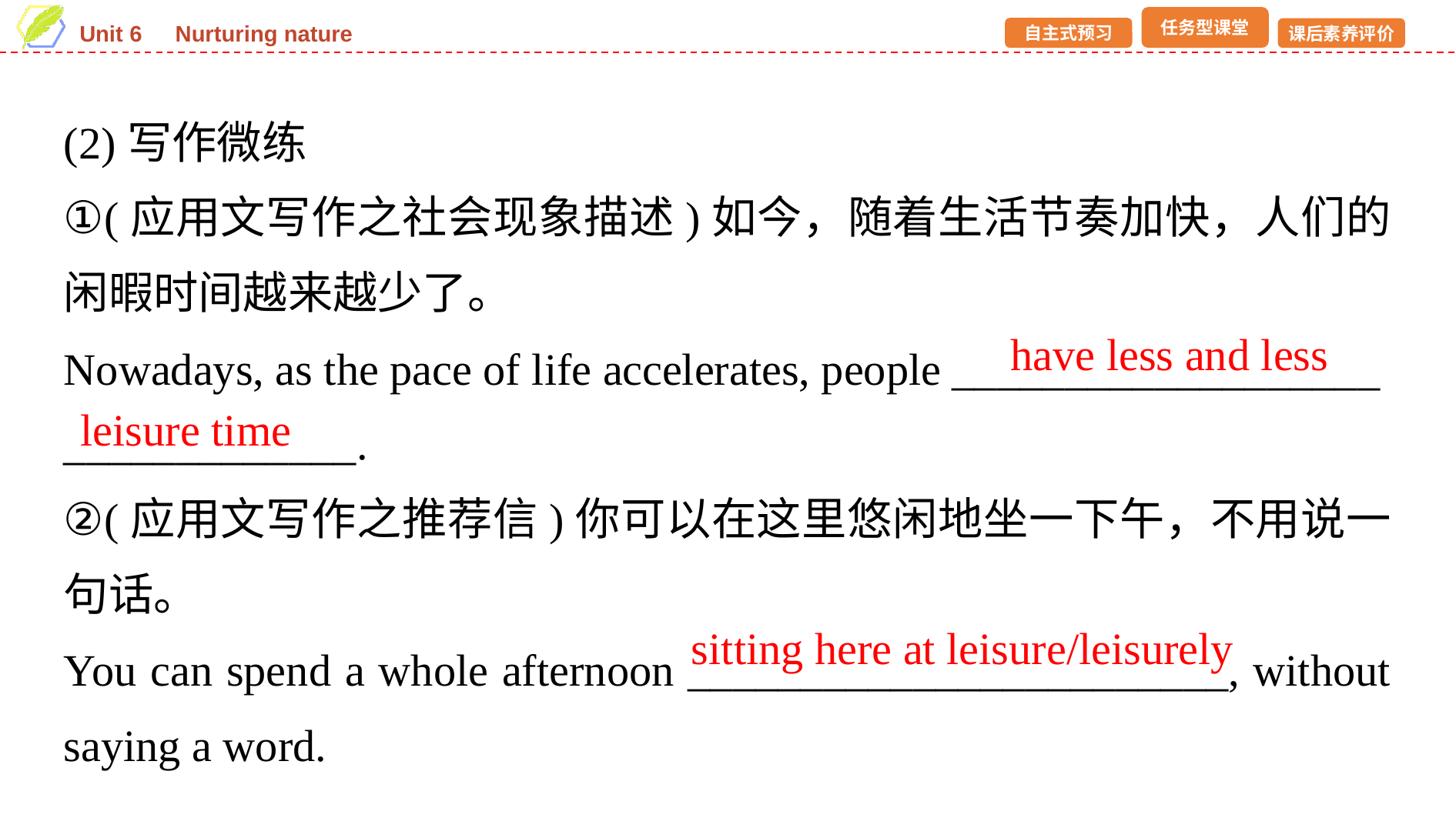

(2)写作微练
①(应用文写作之社会现象描述)如今，随着生活节奏加快，人们的闲暇时间越来越少了。
Nowadays, as the pace of life accelerates, people ___________________
_____________.
②(应用文写作之推荐信)你可以在这里悠闲地坐一下午，不用说一句话。
You can spend a whole afternoon ________________________, without saying a word.
have less and less
leisure time
sitting here at leisure/leisurely